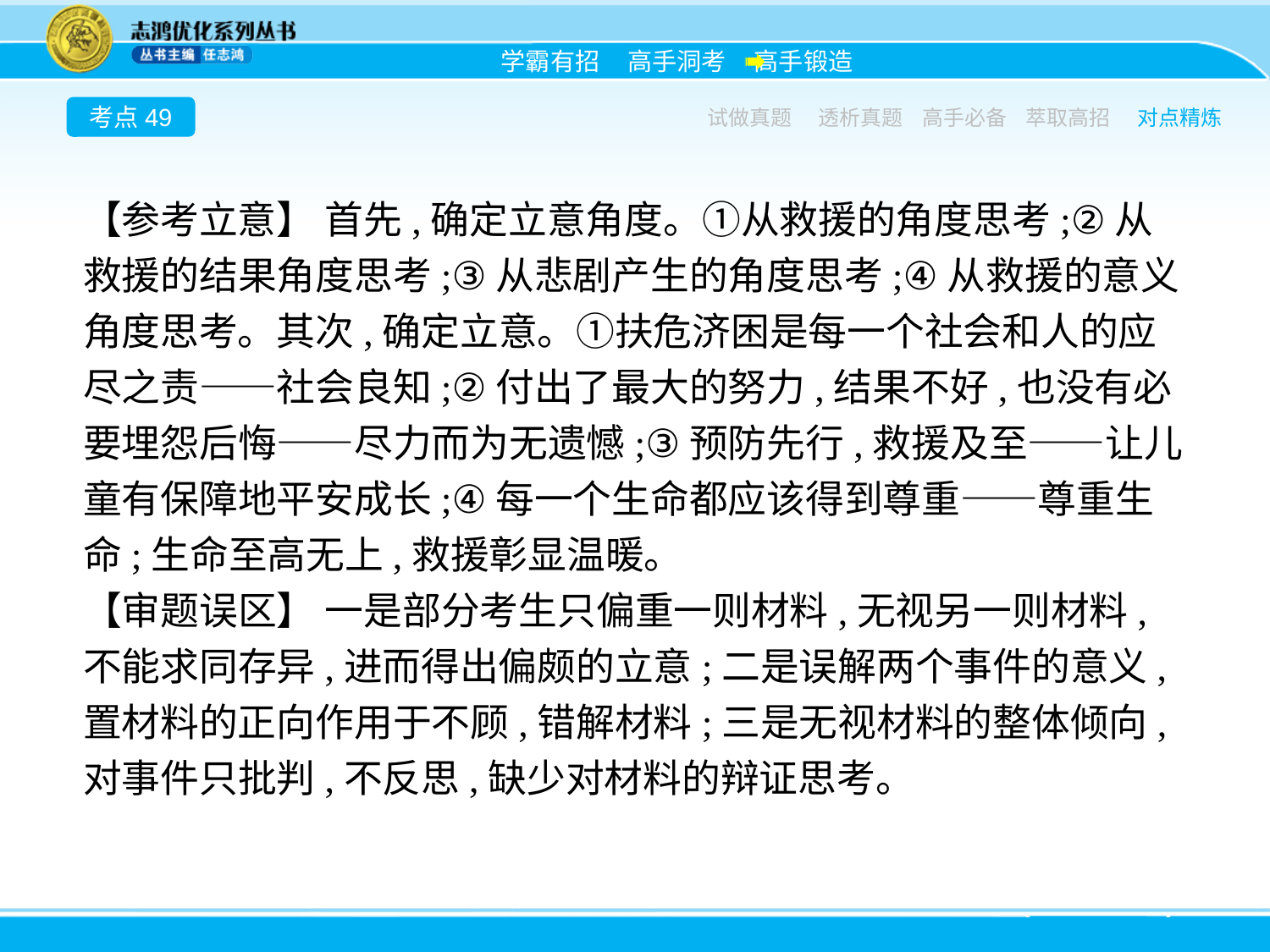

考点49
试做真题
透析真题
高手必备
萃取高招
对点精炼
【参考立意】 首先,确定立意角度。①从救援的角度思考;②从救援的结果角度思考;③从悲剧产生的角度思考;④从救援的意义角度思考。其次,确定立意。①扶危济困是每一个社会和人的应尽之责——社会良知;②付出了最大的努力,结果不好,也没有必要埋怨后悔——尽力而为无遗憾;③预防先行,救援及至——让儿童有保障地平安成长;④每一个生命都应该得到尊重——尊重生命;生命至高无上,救援彰显温暖。
【审题误区】 一是部分考生只偏重一则材料,无视另一则材料,不能求同存异,进而得出偏颇的立意;二是误解两个事件的意义,置材料的正向作用于不顾,错解材料;三是无视材料的整体倾向,对事件只批判,不反思,缺少对材料的辩证思考。